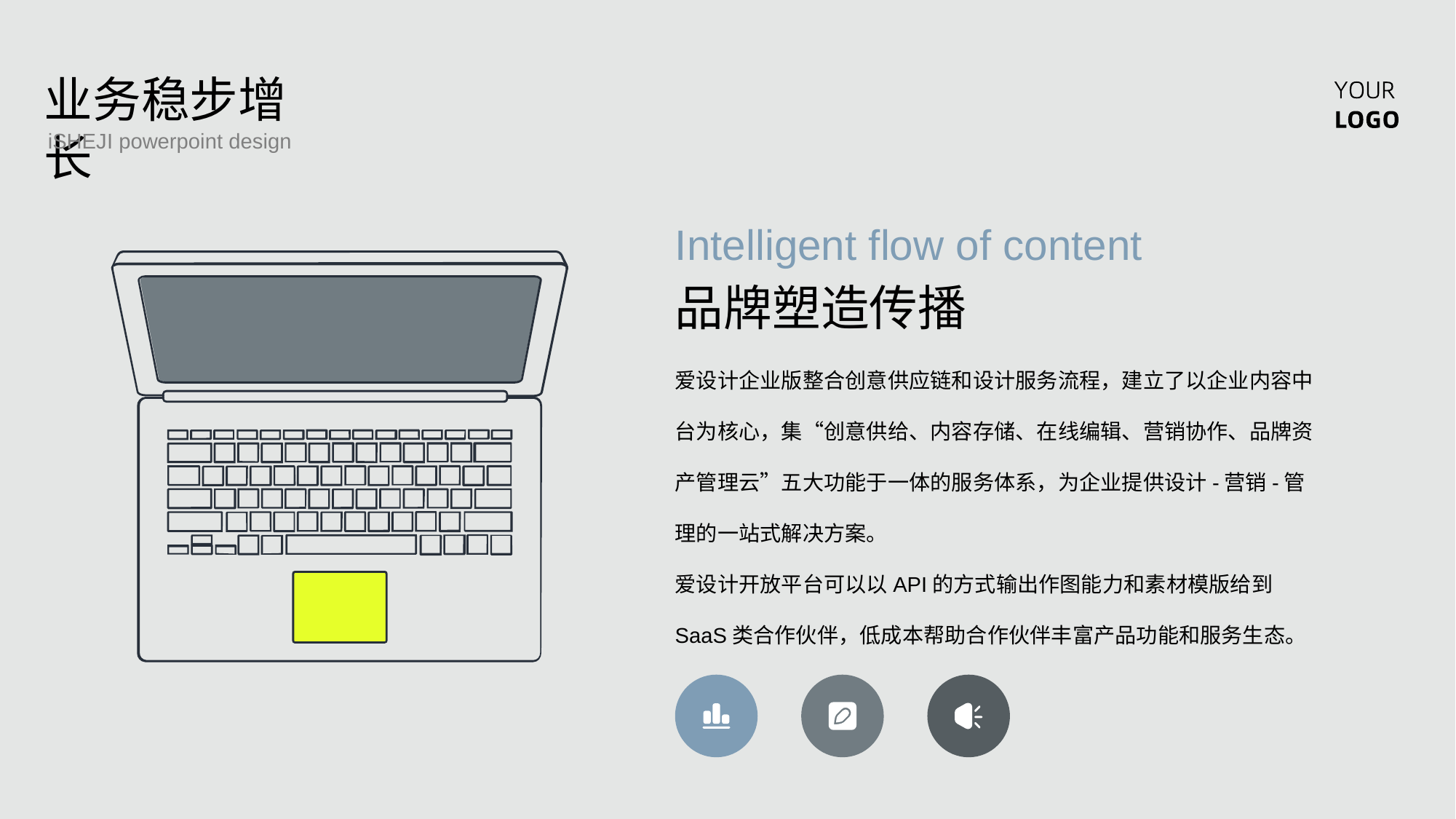

业务稳步增长

iSHEJI powerpoint design
Intelligent flow of content

品牌塑造传播
爱设计企业版整合创意供应链和设计服务流程，建立了以企业内容中台为核心，集“创意供给、内容存储、在线编辑、营销协作、品牌资产管理云”五大功能于一体的服务体系，为企业提供设计-营销-管理的一站式解决方案。
爱设计开放平台可以以API的方式输出作图能力和素材模版给到SaaS类合作伙伴，低成本帮助合作伙伴丰富产品功能和服务生态。